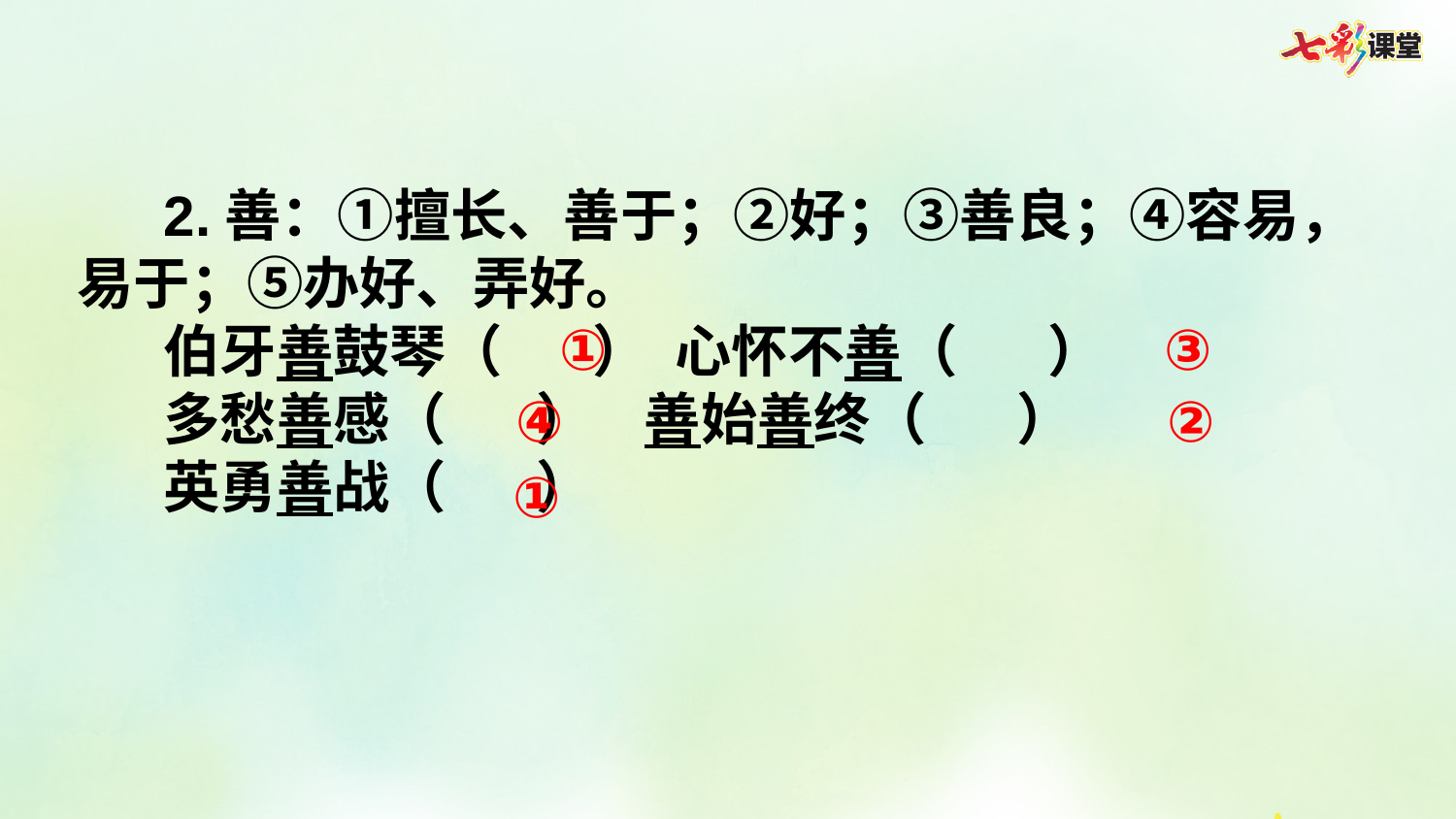

2.善：①擅长、善于；②好；③善良；④容易，易于；⑤办好、弄好。
伯牙善鼓琴（       ）  心怀不善（       ）
多愁善感（       ）    善始善终（       ）
英勇善战（       ）

①
③
④
②
①